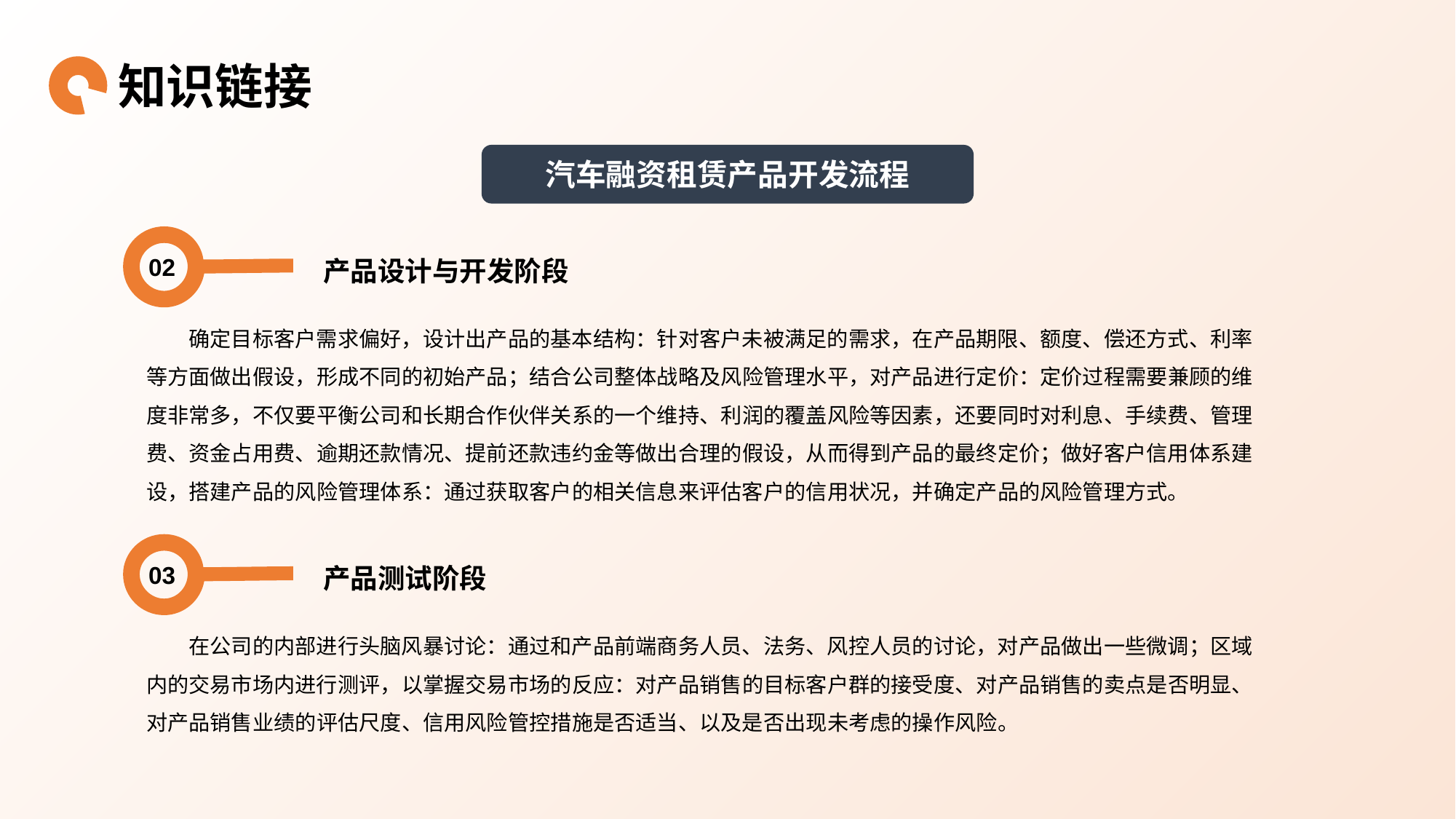

知识链接

汽车融资租赁产品开发流程

02
 产品设计与开发阶段
确定目标客户需求偏好，设计出产品的基本结构：针对客户未被满足的需求，在产品期限、额度、偿还方式、利率等方面做出假设，形成不同的初始产品；结合公司整体战略及风险管理水平，对产品进行定价：定价过程需要兼顾的维度非常多，不仅要平衡公司和长期合作伙伴关系的一个维持、利润的覆盖风险等因素，还要同时对利息、手续费、管理费、资金占用费、逾期还款情况、提前还款违约金等做出合理的假设，从而得到产品的最终定价；做好客户信用体系建设，搭建产品的风险管理体系：通过获取客户的相关信息来评估客户的信用状况，并确定产品的风险管理方式。

03
 产品测试阶段
在公司的内部进行头脑风暴讨论：通过和产品前端商务人员、法务、风控人员的讨论，对产品做出一些微调；区域内的交易市场内进行测评，以掌握交易市场的反应：对产品销售的目标客户群的接受度、对产品销售的卖点是否明显、对产品销售业绩的评估尺度、信用风险管控措施是否适当、以及是否出现未考虑的操作风险。